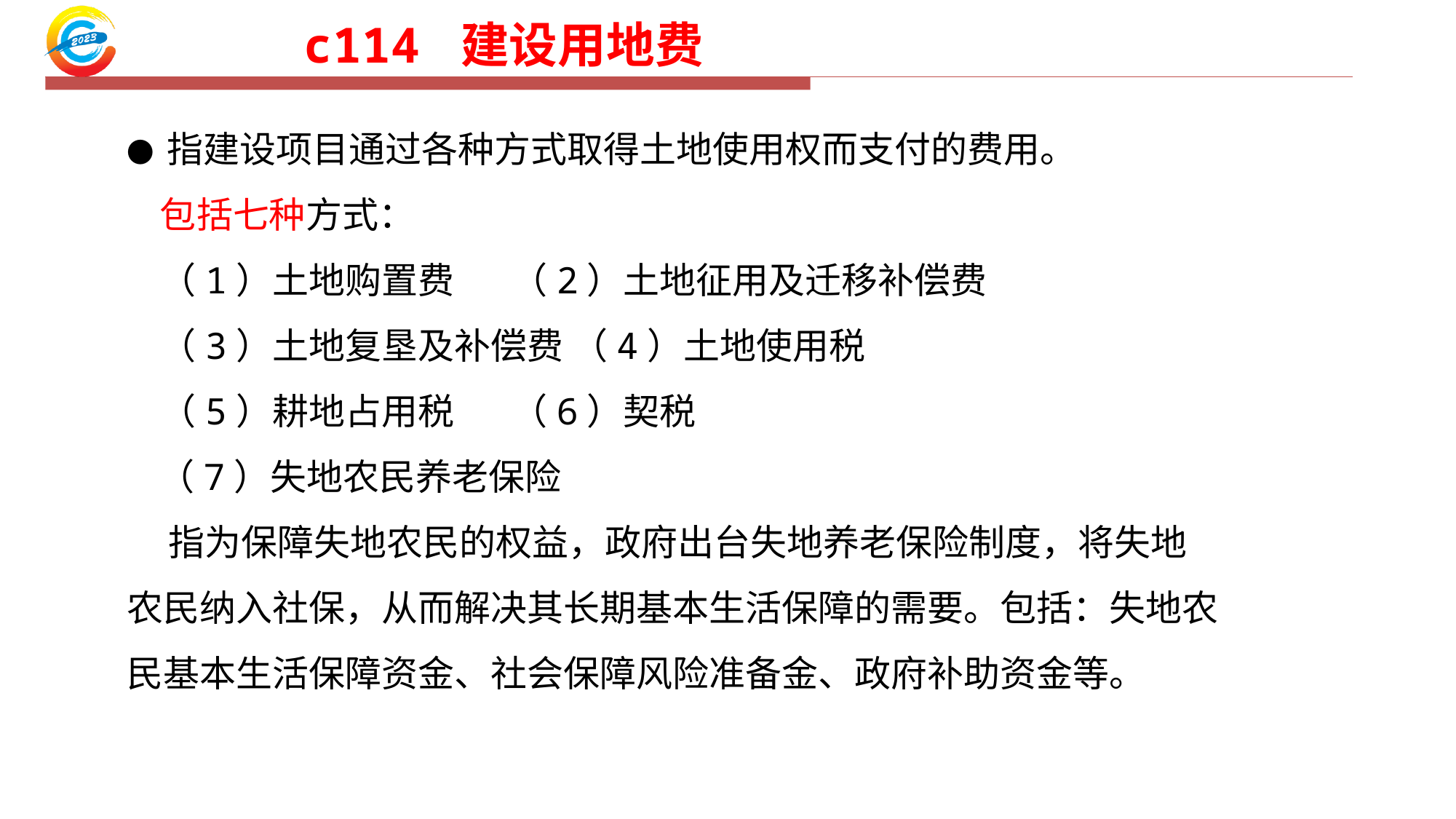

# c114 建设用地费
● 指建设项目通过各种方式取得土地使用权而支付的费用。
   包括七种方式：
   （1）土地购置费       （2）土地征用及迁移补偿费
   （3）土地复垦及补偿费 （4）土地使用税
   （5）耕地占用税       （6）契税
    （7）失地农民养老保险
    指为保障失地农民的权益，政府出台失地养老保险制度，将失地农民纳入社保，从而解决其长期基本生活保障的需要。包括：失地农民基本生活保障资金、社会保障风险准备金、政府补助资金等。